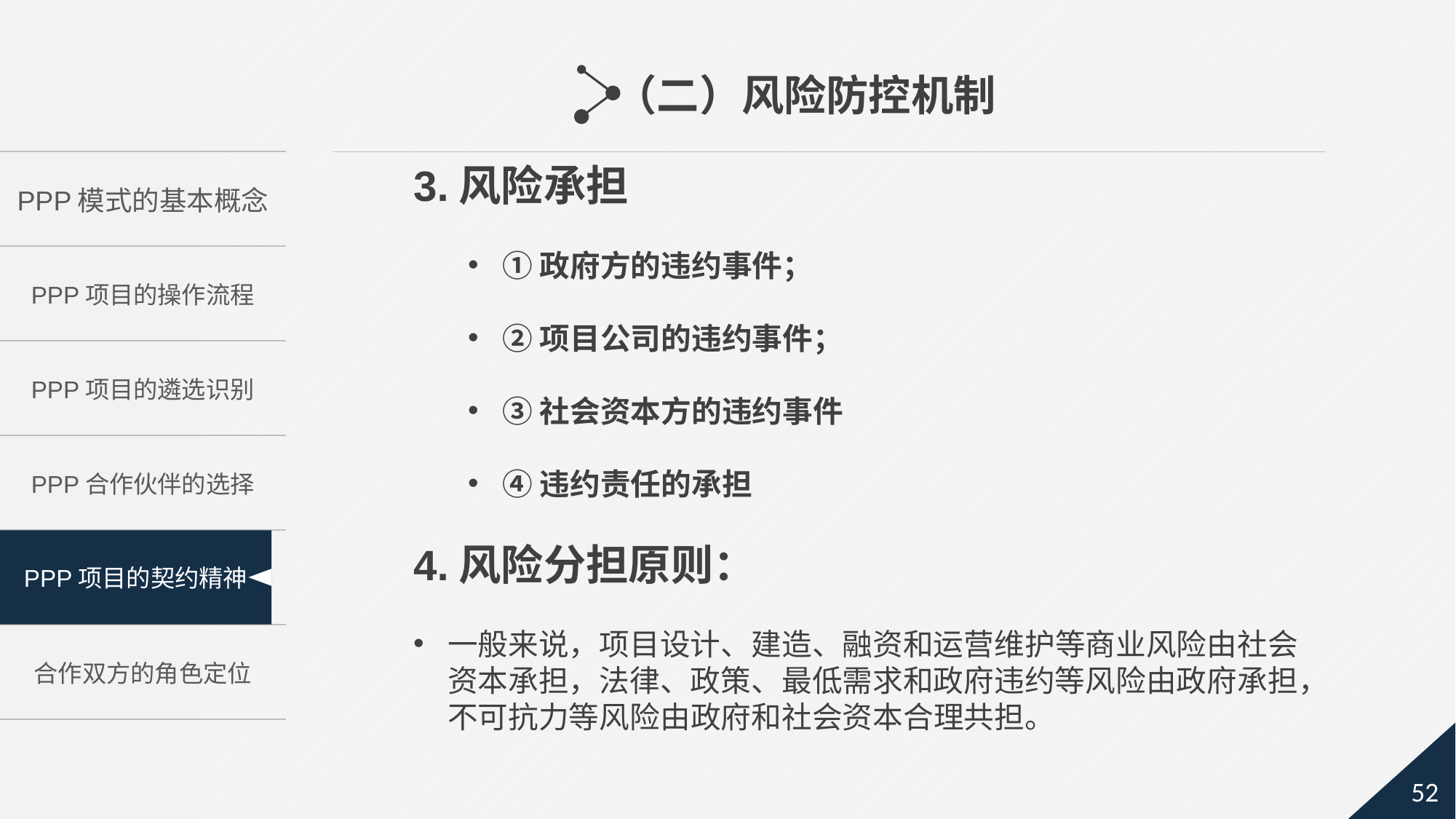

（二）风险防控机制
3.风险承担

①政府方的违约事件；

②项目公司的违约事件；

③社会资本方的违约事件

④违约责任的承担

4.风险分担原则：

一般来说，项目设计、建造、融资和运营维护等商业风险由社会资本承担，法律、政策、最低需求和政府违约等风险由政府承担，不可抗力等风险由政府和社会资本合理共担。